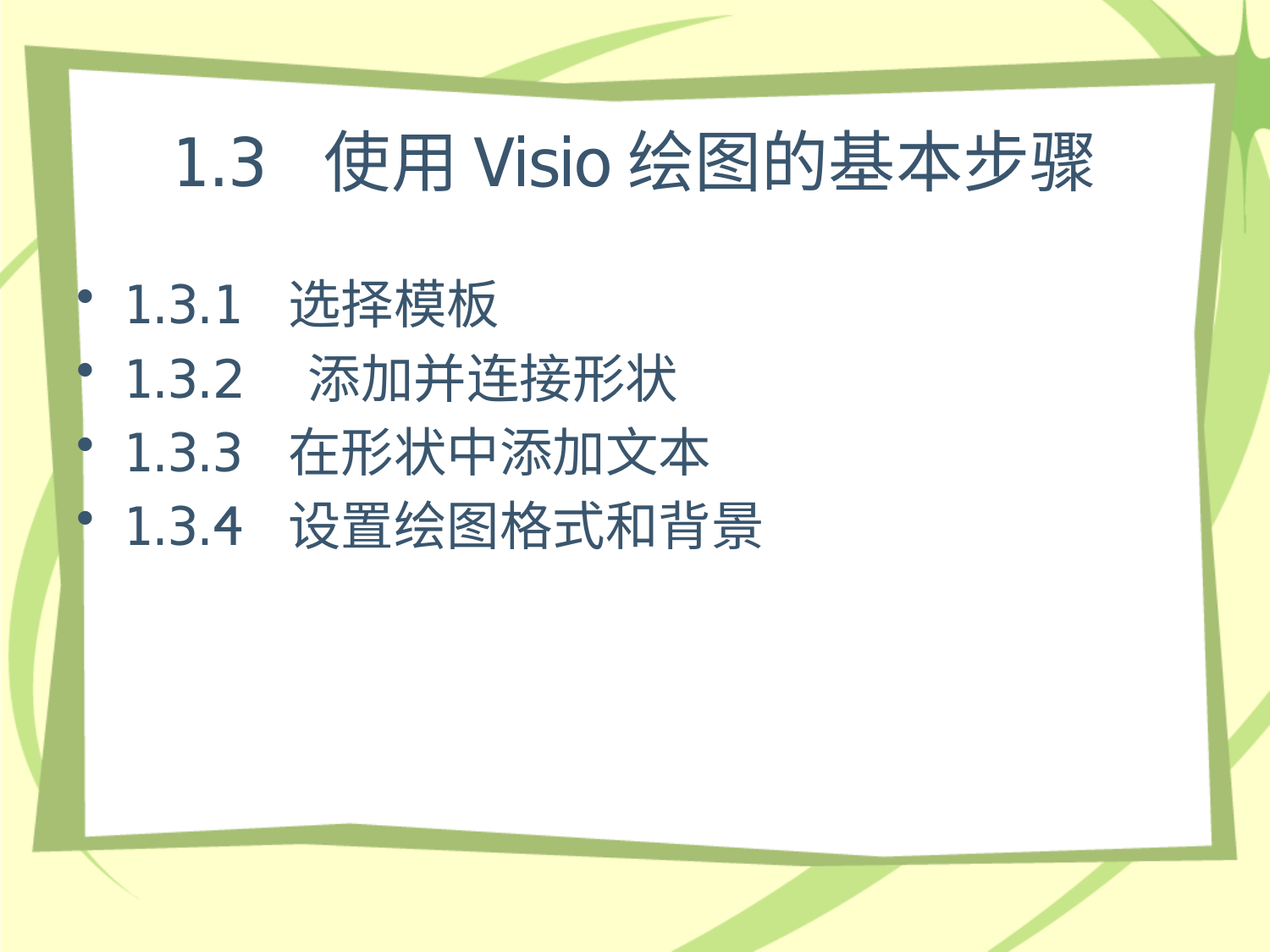

# 1.3  使用Visio绘图的基本步骤
1.3.1  选择模板
1.3.2　添加并连接形状
1.3.3  在形状中添加文本
1.3.4  设置绘图格式和背景